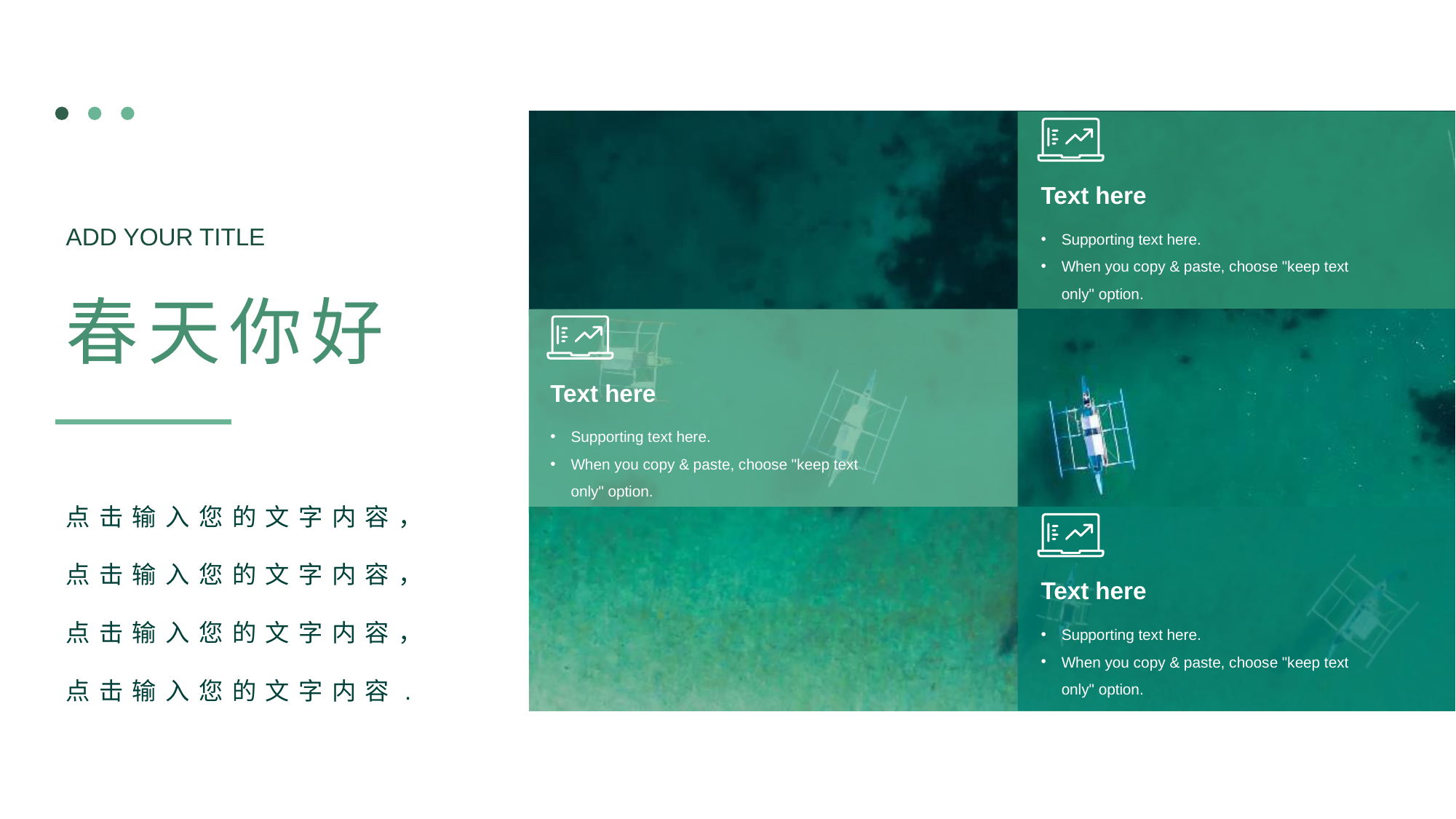

ADD YOUR TITLE
春天你好
点击输入您的文字内容，点击输入您的文字内容，点击输入您的文字内容，点击输入您的文字内容.

Text here
Supporting text here.
When you copy & paste, choose "keep text only" option.

Text here
Supporting text here.
When you copy & paste, choose "keep text only" option.

Text here
Supporting text here.
When you copy & paste, choose "keep text only" option.